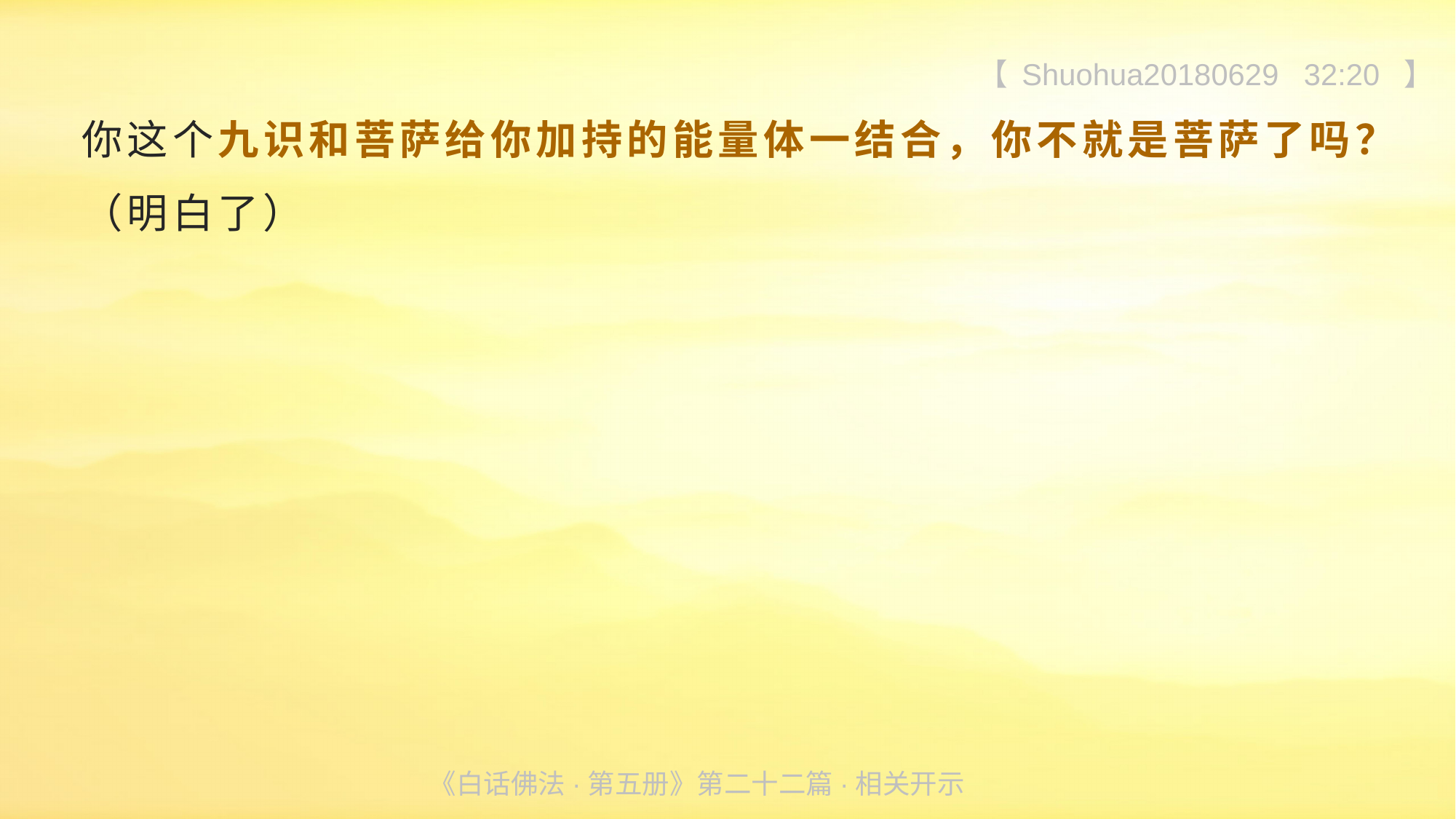

【 Shuohua20180629   32:20  】
你这个九识和菩萨给你加持的能量体一结合，你不就是菩萨了吗？（明白了）

《白话佛法·第五册》第二十二篇·相关开示